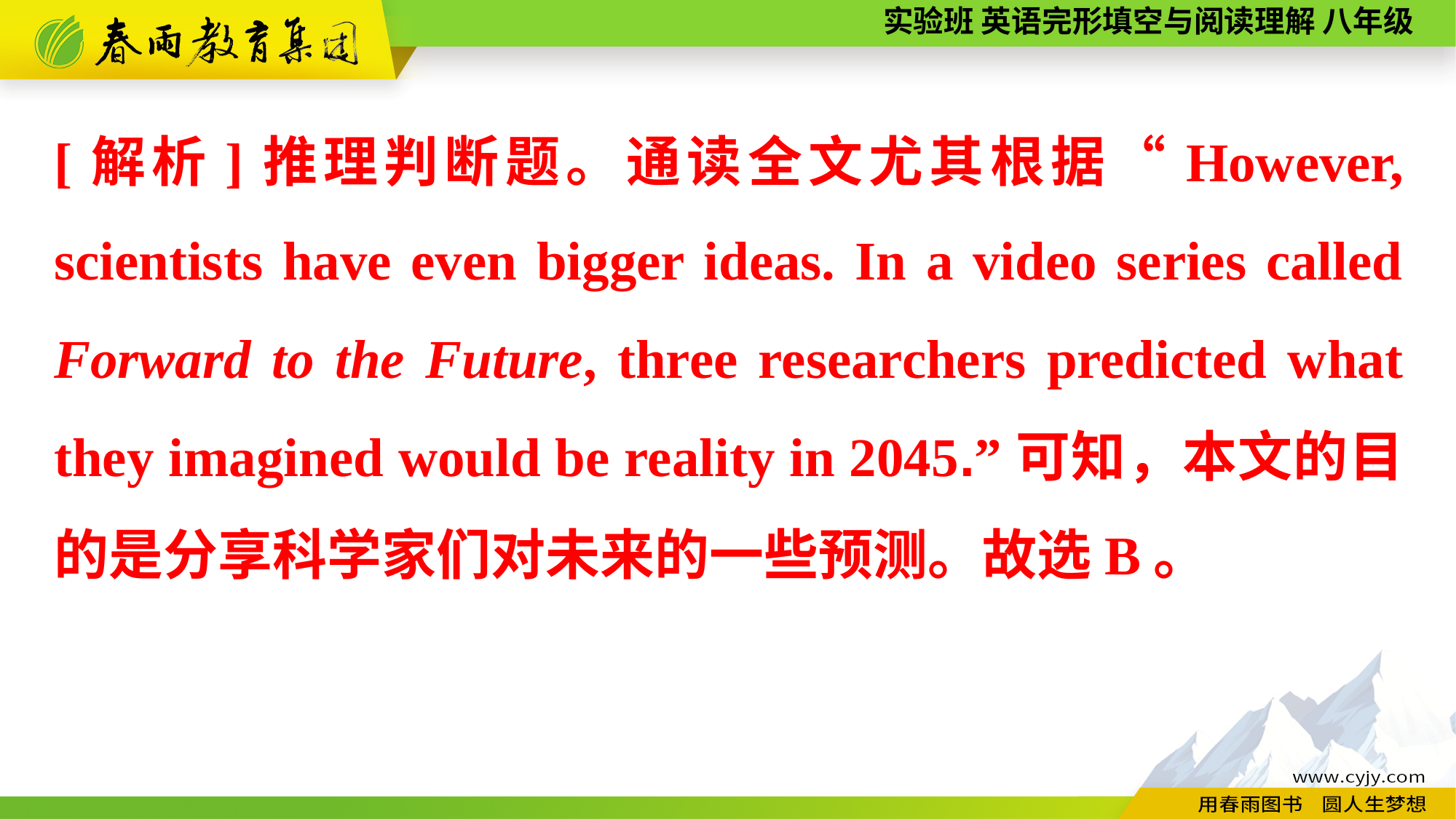

[解析]推理判断题。通读全文尤其根据“However, scientists have even bigger ideas. In a video series called Forward to the Future, three researchers predicted what they imagined would be reality in 2045.”可知，本文的目的是分享科学家们对未来的一些预测。故选B。